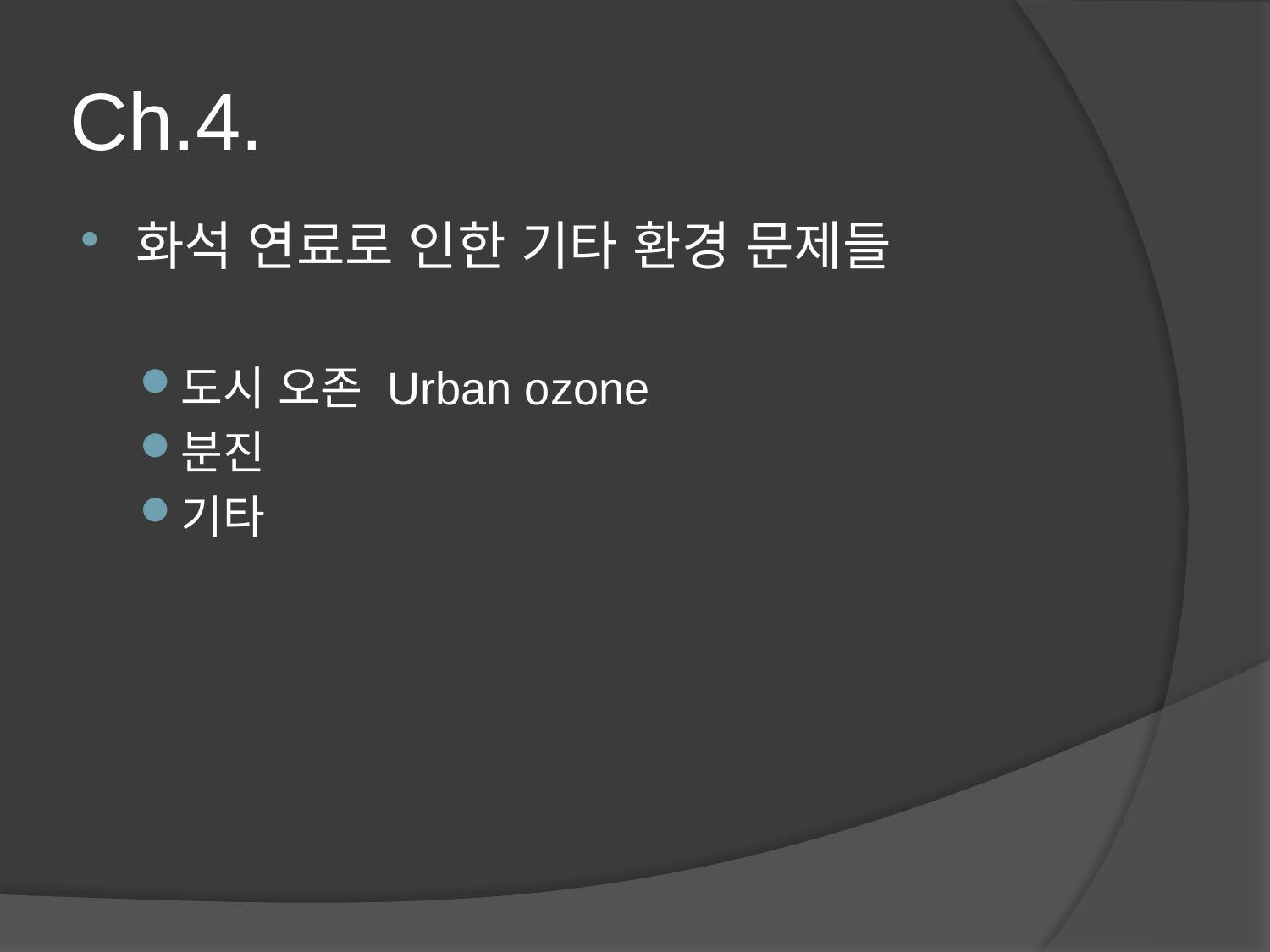

# Ch.4.
화석 연료로 인한 기타 환경 문제들

도시 오존 Urban ozone
분진
기타